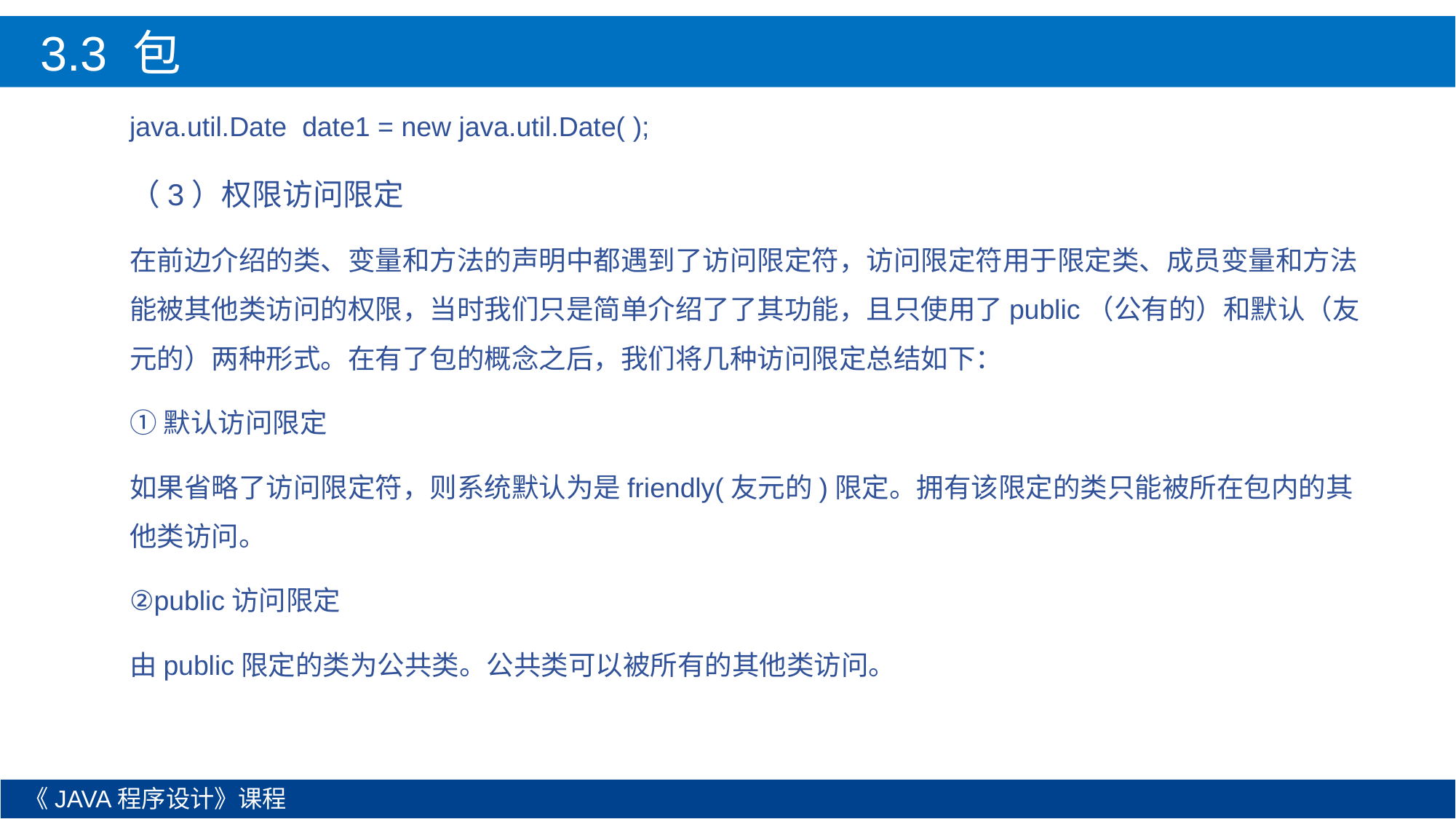

3.3 包
java.util.Date  date1 = new java.util.Date( );
（3）权限访问限定
在前边介绍的类、变量和方法的声明中都遇到了访问限定符，访问限定符用于限定类、成员变量和方法能被其他类访问的权限，当时我们只是简单介绍了了其功能，且只使用了public（公有的）和默认（友元的）两种形式。在有了包的概念之后，我们将几种访问限定总结如下：
①默认访问限定
如果省略了访问限定符，则系统默认为是friendly(友元的)限定。拥有该限定的类只能被所在包内的其他类访问。
②public访问限定
由public限定的类为公共类。公共类可以被所有的其他类访问。
《JAVA程序设计》课程